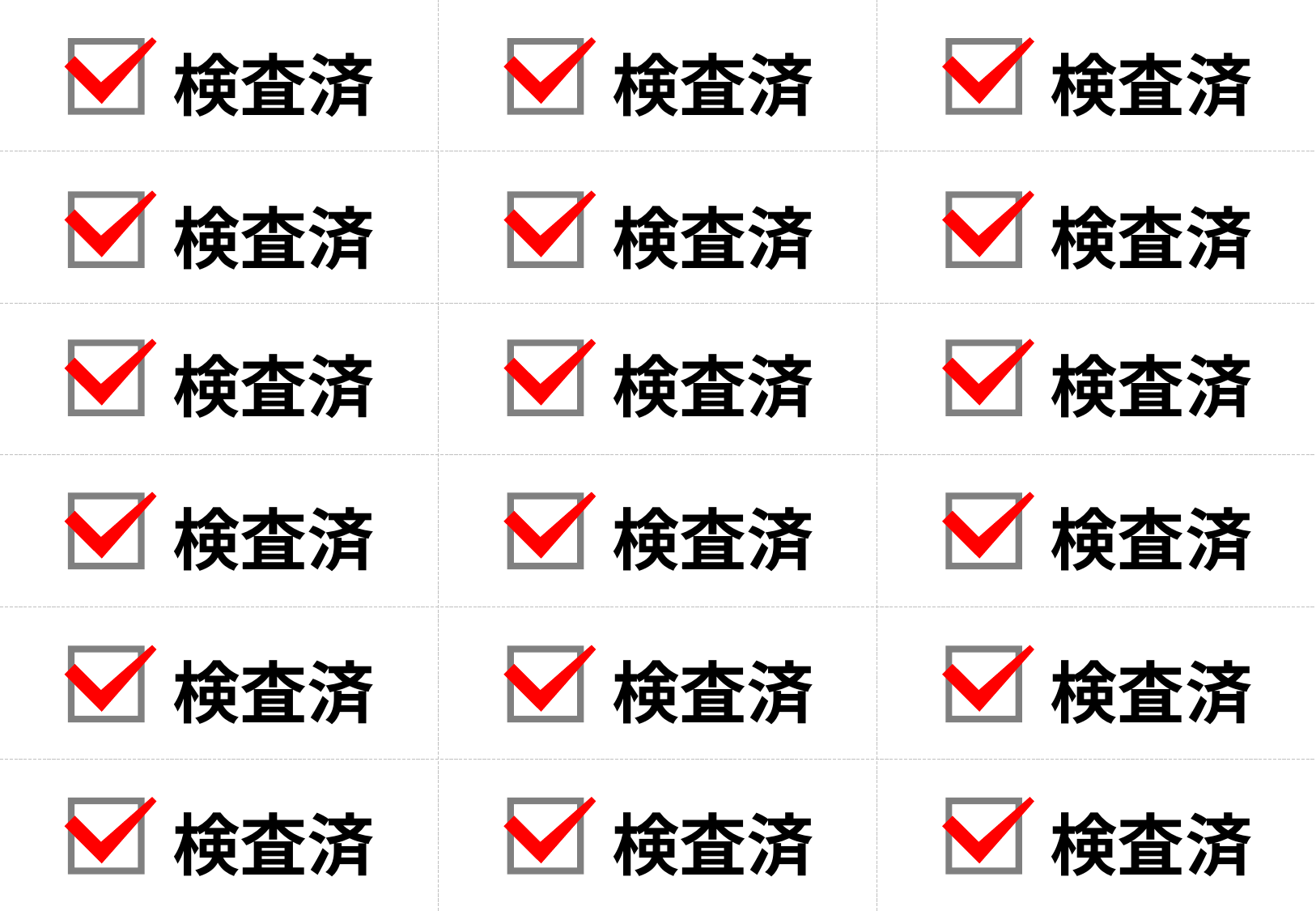

検査済
検査済
検査済

検査済
検査済
検査済

検査済
検査済
検査済

検査済
検査済
検査済

検査済
検査済
検査済

検査済
検査済
検査済